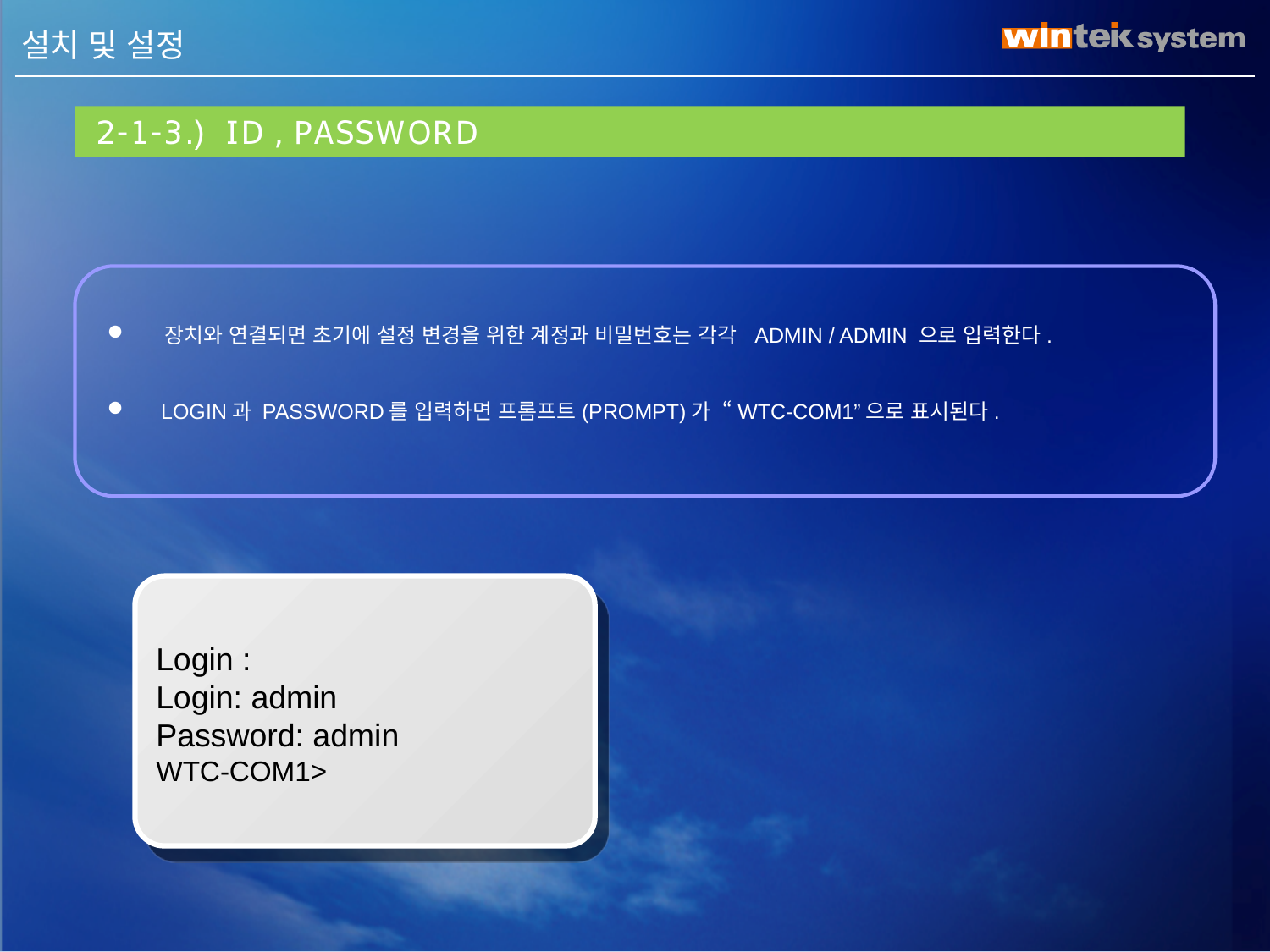

III .    설치 및 설정
 2-1-3.)  ID , PASSWORD

 장치와 연결되면 초기에 설정 변경을 위한 계정과 비밀번호는 각각  ADMIN / ADMIN 으로 입력한다.

 Login과 Password를 입력하면 프롬프트(prompt)가  “WTC-COM1”으로 표시된다.

Login :
Login: admin
Password: admin
WTC-COM1>